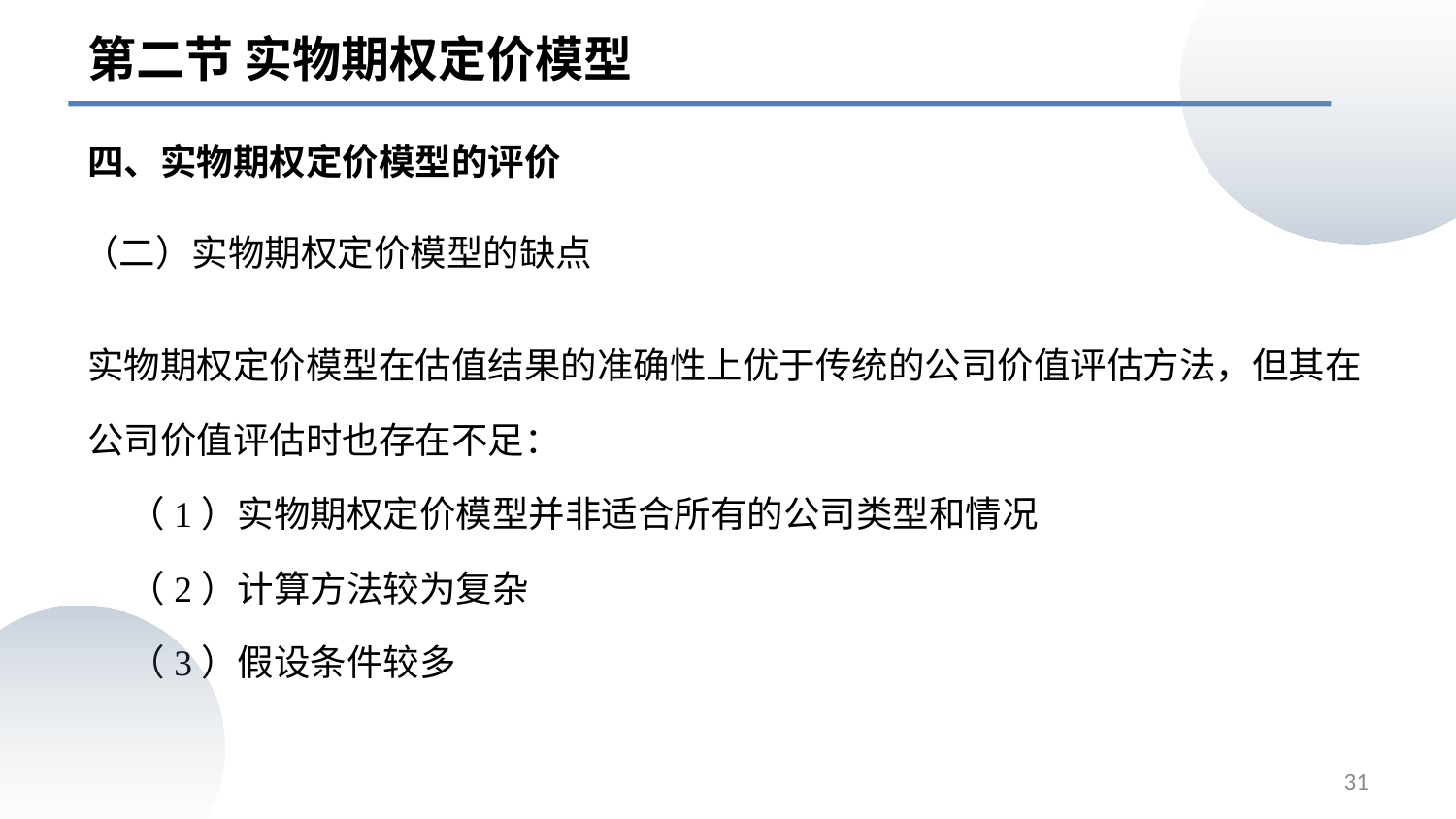

第二节 实物期权定价模型
四、实物期权定价模型的评价
# （二）实物期权定价模型的缺点
实物期权定价模型在估值结果的准确性上优于传统的公司价值评估方法，但其在公司价值评估时也存在不足：
    （1）实物期权定价模型并非适合所有的公司类型和情况
    （2）计算方法较为复杂
    （3）假设条件较多

31